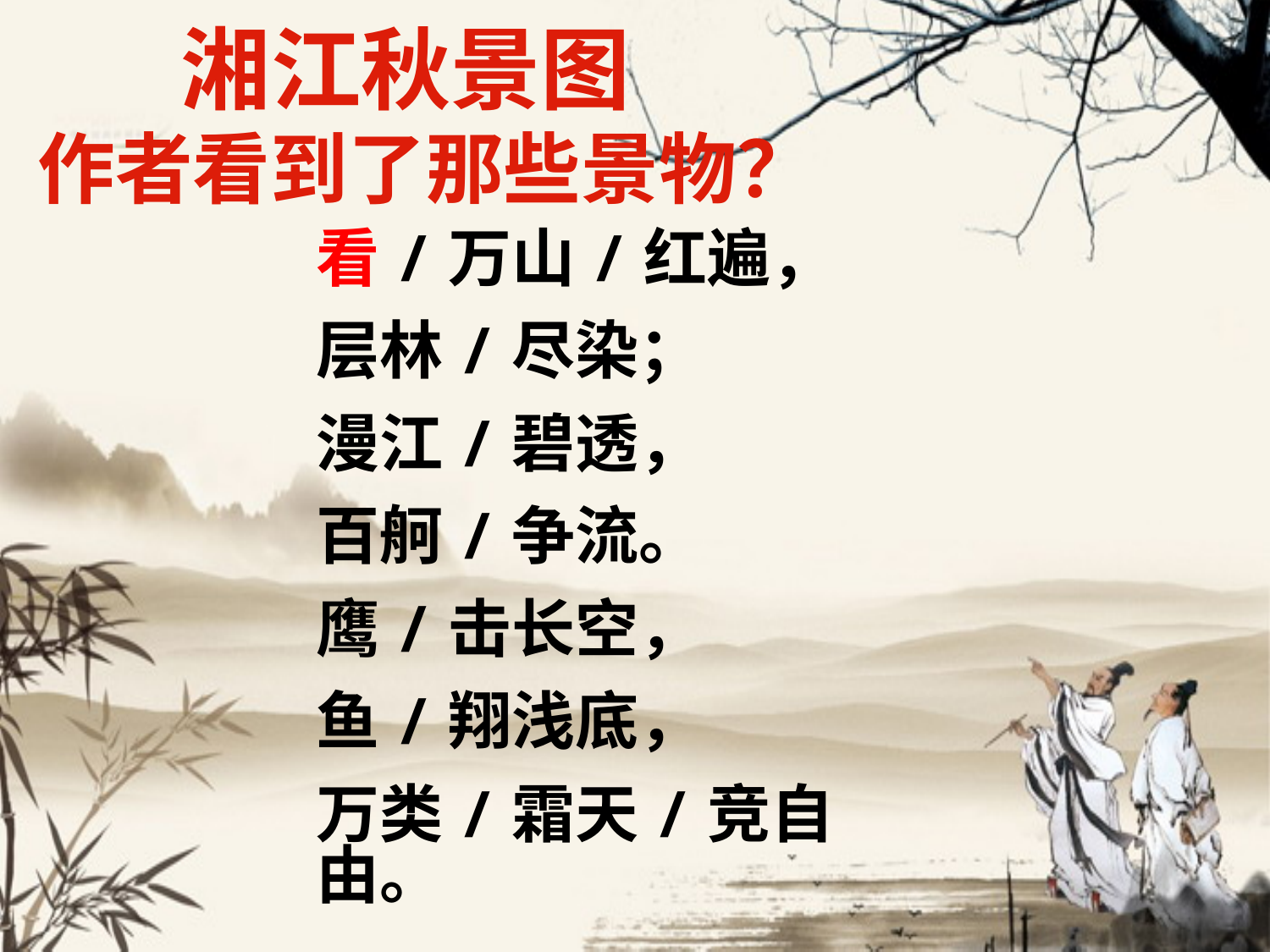

# 湘江秋景图 作者看到了那些景物？
看/万山/红遍，
层林/尽染；
漫江/碧透，
百舸/争流。
鹰/击长空，
鱼/翔浅底，
万类/霜天/竞自由。